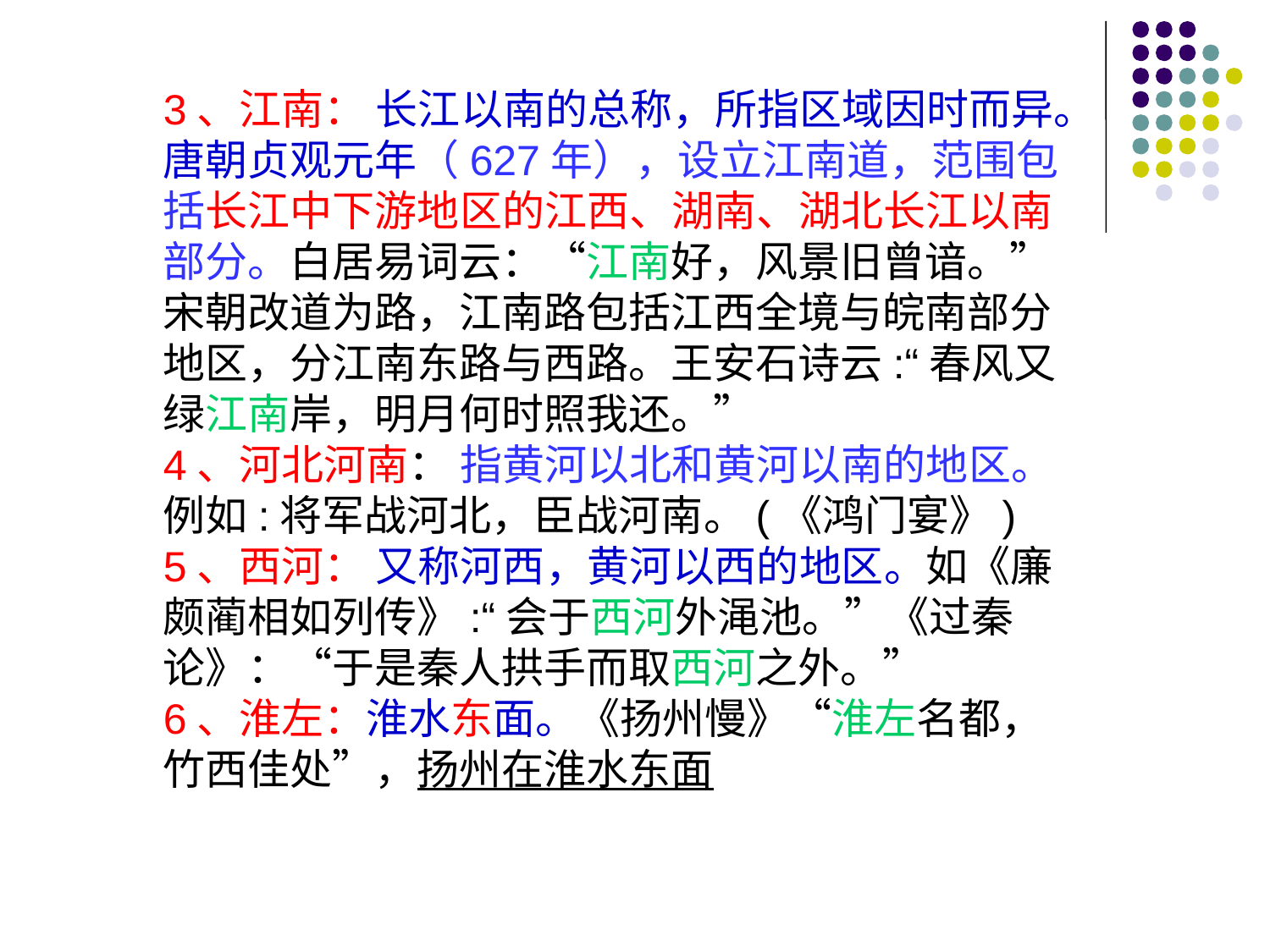

3、江南： 长江以南的总称，所指区域因时而异。唐朝贞观元年（627年），设立江南道，范围包括长江中下游地区的江西、湖南、湖北长江以南部分。白居易词云：“江南好，风景旧曾谙。”宋朝改道为路，江南路包括江西全境与皖南部分地区，分江南东路与西路。王安石诗云:“春风又绿江南岸，明月何时照我还。”
4、河北河南： 指黄河以北和黄河以南的地区。例如:将军战河北，臣战河南。(《鸿门宴》)
5、西河： 又称河西，黄河以西的地区。如《廉颇蔺相如列传》:“会于西河外渑池。”《过秦论》：“于是秦人拱手而取西河之外。”
6、淮左：淮水东面。《扬州慢》“淮左名都，竹西佳处”，扬州在淮水东面